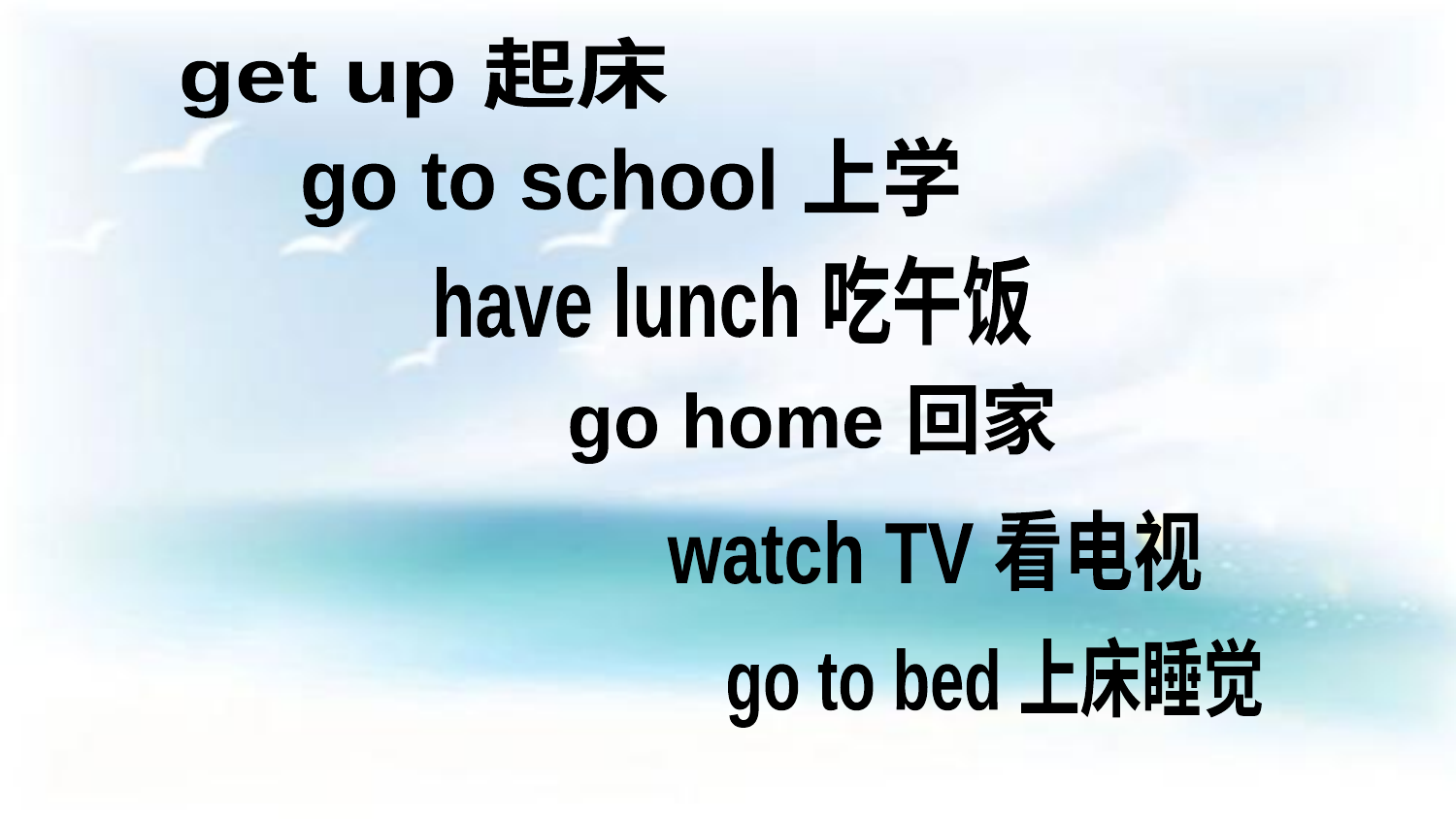

get up 起床
go to school 上学
have lunch 吃午饭
go home 回家
watch TV 看电视
go to bed 上床睡觉